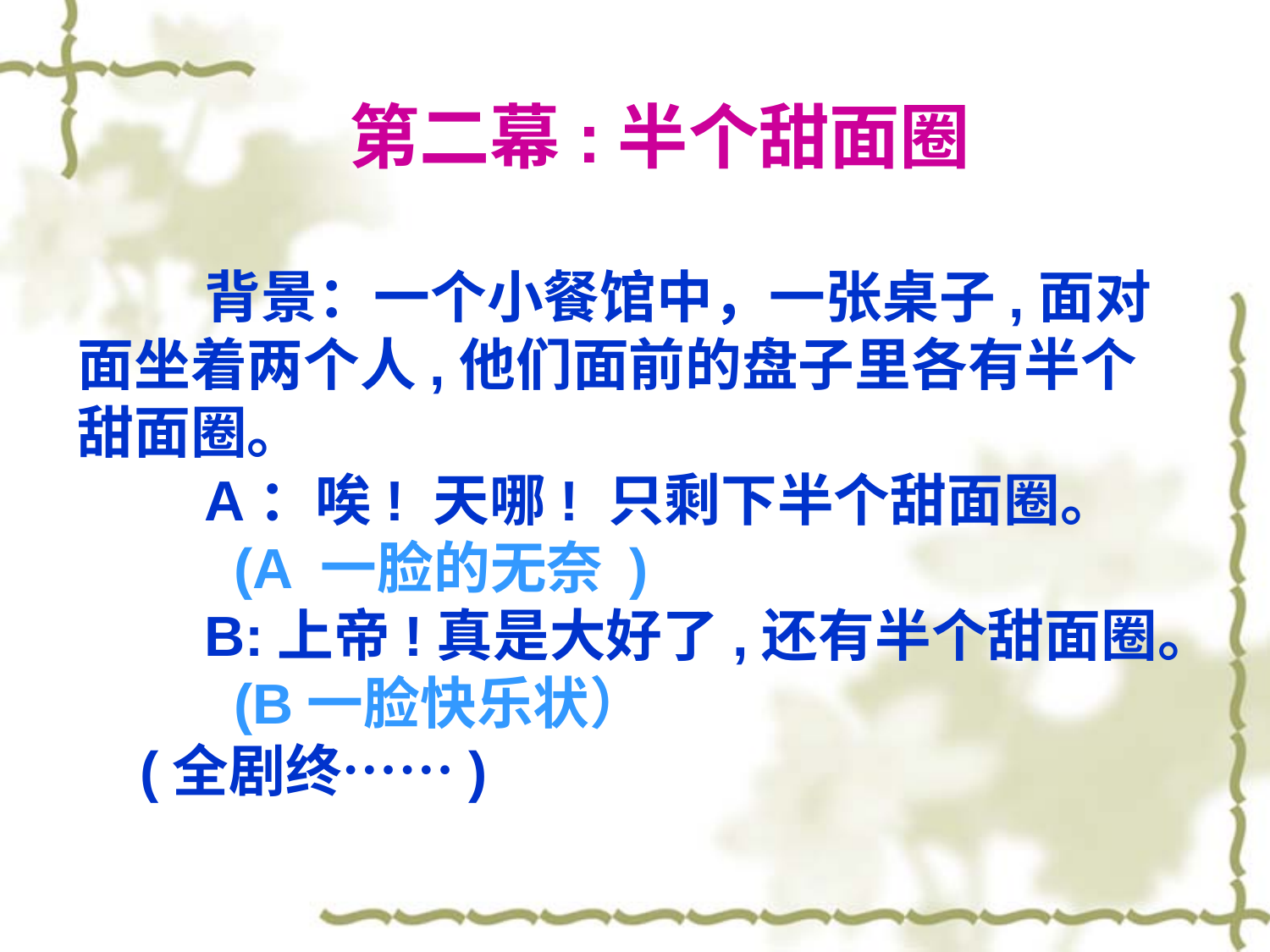

第二幕:半个甜面圈

	背景：一个小餐馆中，一张桌子,面对面坐着两个人,他们面前的盘子里各有半个甜面圈。
	A：唉! 天哪! 只剩下半个甜面圈。
          (A 一脸的无奈 )
	B:上帝!真是大好了,还有半个甜面圈。
          (B一脸快乐状）
    (全剧终……)
126